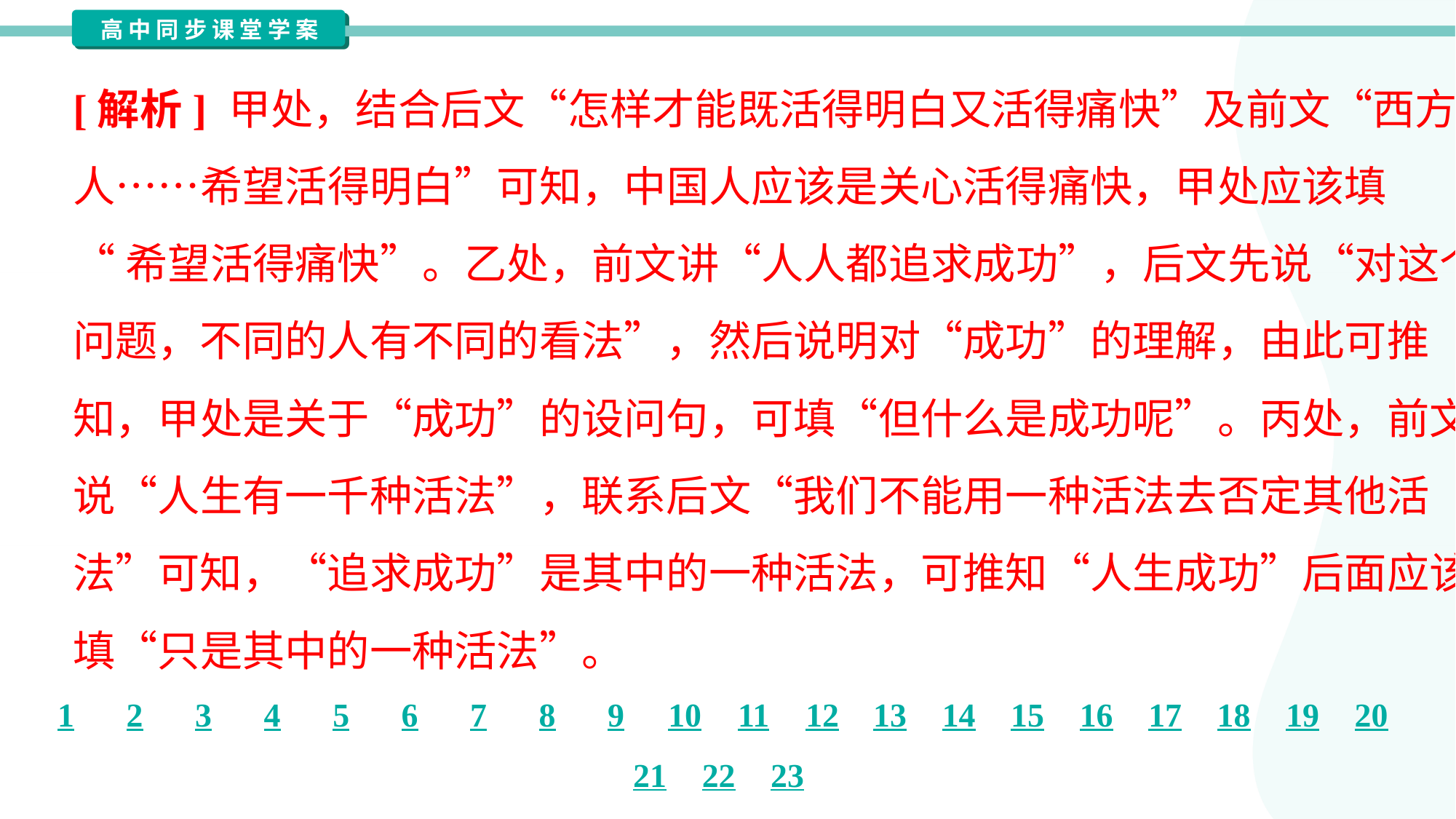

[解析] 甲处，结合后文“怎样才能既活得明白又活得痛快”及前文“西方
人……希望活得明白”可知，中国人应该是关心活得痛快，甲处应该填
“希望活得痛快”。乙处，前文讲“人人都追求成功”，后文先说“对这个
问题，不同的人有不同的看法”，然后说明对“成功”的理解，由此可推
知，甲处是关于“成功”的设问句，可填“但什么是成功呢”。丙处，前文
说“人生有一千种活法”，联系后文“我们不能用一种活法去否定其他活
法”可知，“追求成功”是其中的一种活法，可推知“人生成功”后面应该
填“只是其中的一种活法”。